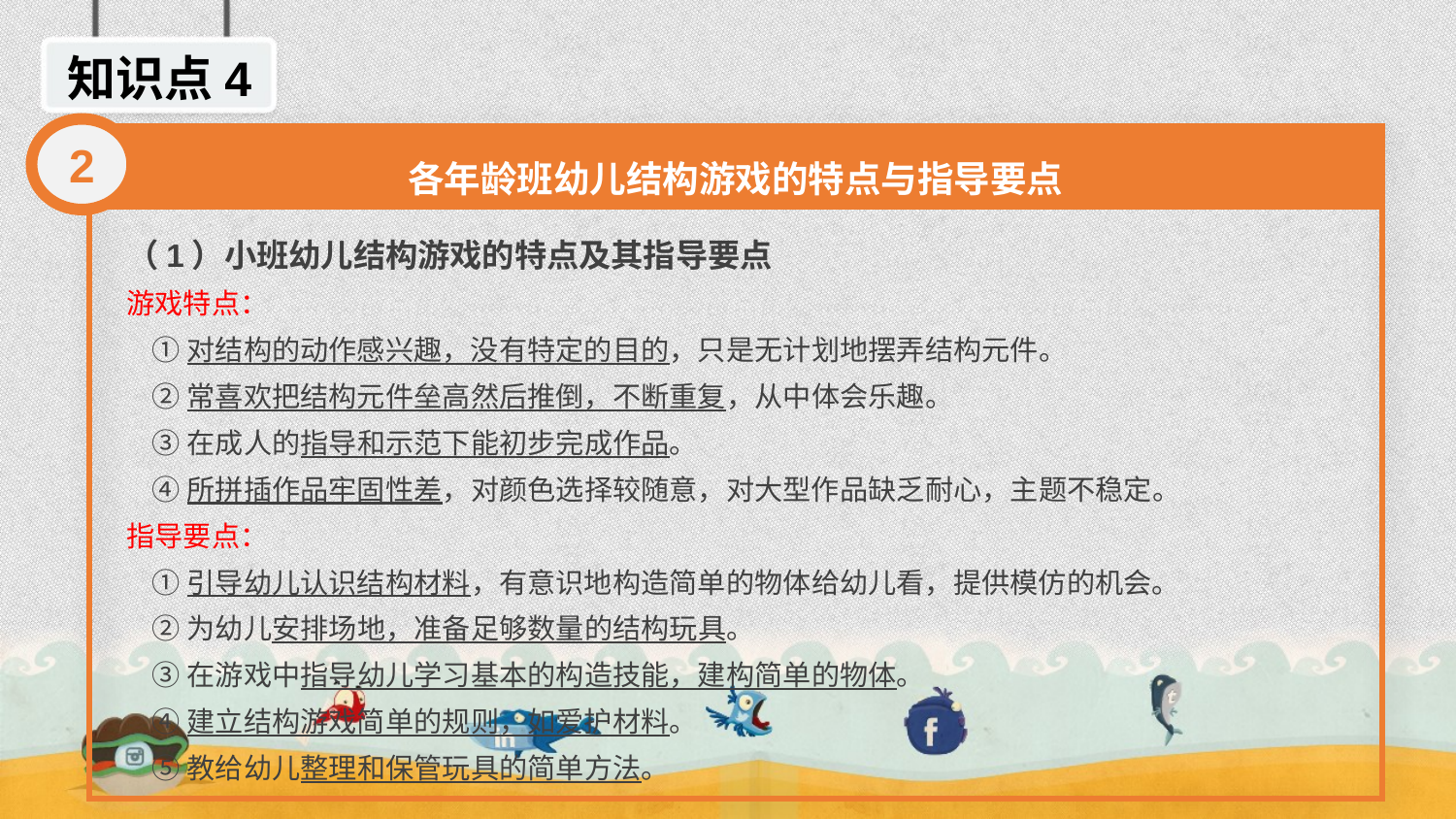

知识点4
2

各年龄班幼儿结构游戏的特点与指导要点
（1）小班幼儿结构游戏的特点及其指导要点
游戏特点：
    ①对结构的动作感兴趣，没有特定的目的，只是无计划地摆弄结构元件。
    ②常喜欢把结构元件垒高然后推倒，不断重复，从中体会乐趣。
    ③在成人的指导和示范下能初步完成作品。
    ④所拼插作品牢固性差，对颜色选择较随意，对大型作品缺乏耐心，主题不稳定。
指导要点：
    ①引导幼儿认识结构材料，有意识地构造简单的物体给幼儿看，提供模仿的机会。
    ②为幼儿安排场地，准备足够数量的结构玩具。
    ③在游戏中指导幼儿学习基本的构造技能，建构简单的物体。
    ④建立结构游戏简单的规则，如爱护材料。
    ⑤教给幼儿整理和保管玩具的简单方法。